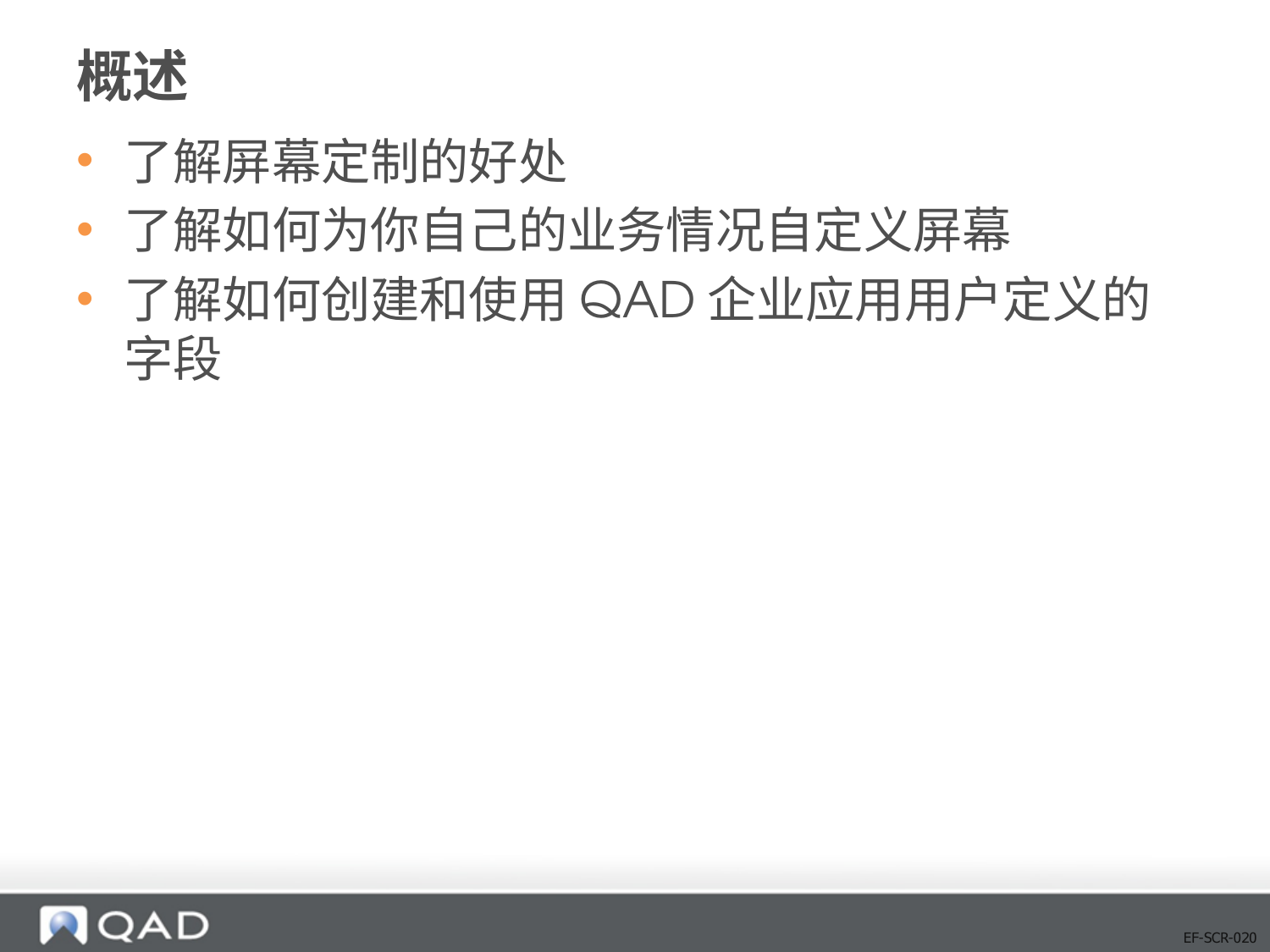

# 概述
了解屏幕定制的好处
了解如何为你自己的业务情况自定义屏幕
了解如何创建和使用QAD企业应用用户定义的字段

EF-SCR-020